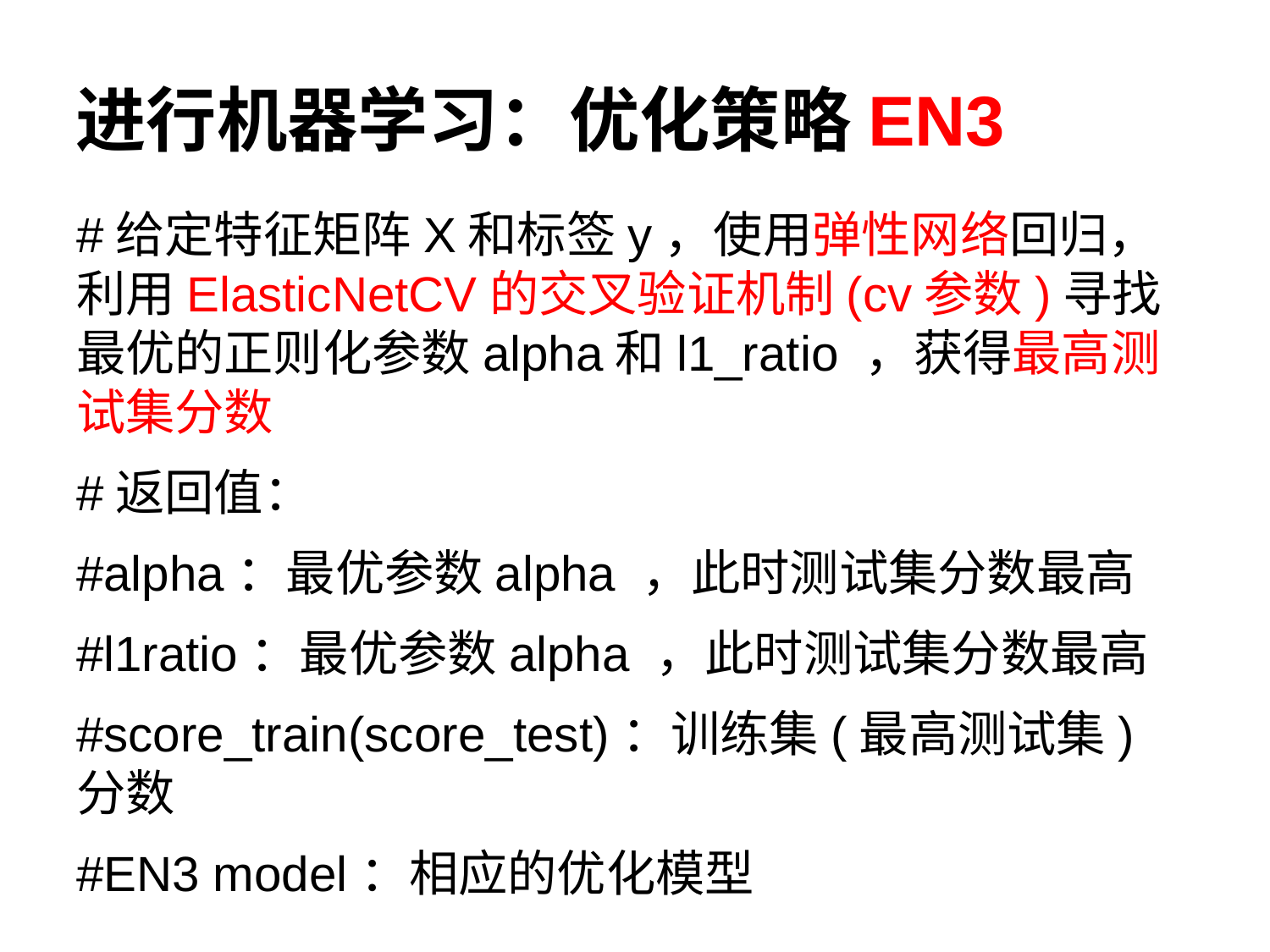

# 进行机器学习：优化策略EN3
#给定特征矩阵X和标签y，使用弹性网络回归，利用ElasticNetCV的交叉验证机制(cv参数)寻找最优的正则化参数alpha和l1_ratio ，获得最高测试集分数
#返回值：
#alpha：最优参数alpha ，此时测试集分数最高
#l1ratio：最优参数alpha ，此时测试集分数最高
#score_train(score_test)：训练集(最高测试集)分数
#EN3 model：相应的优化模型